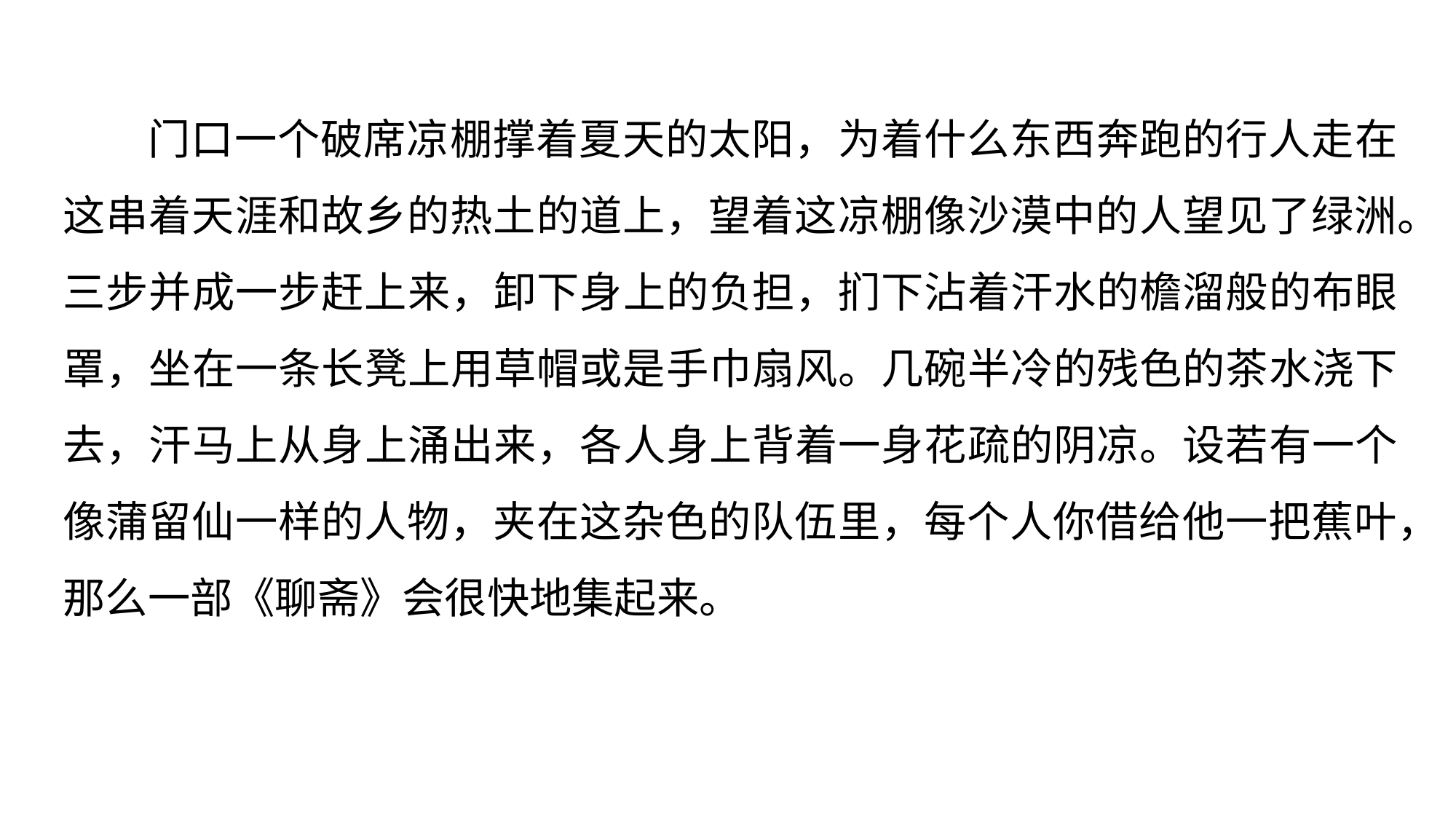

门口一个破席凉棚撑着夏天的太阳，为着什么东西奔跑的行人走在这串着天涯和故乡的热土的道上，望着这凉棚像沙漠中的人望见了绿洲。三步并成一步赶上来，卸下身上的负担，扪下沾着汗水的檐溜般的布眼罩，坐在一条长凳上用草帽或是手巾扇风。几碗半冷的残色的茶水浇下去，汗马上从身上涌出来，各人身上背着一身花疏的阴凉。设若有一个像蒲留仙一样的人物，夹在这杂色的队伍里，每个人你借给他一把蕉叶，那么一部《聊斋》会很快地集起来。